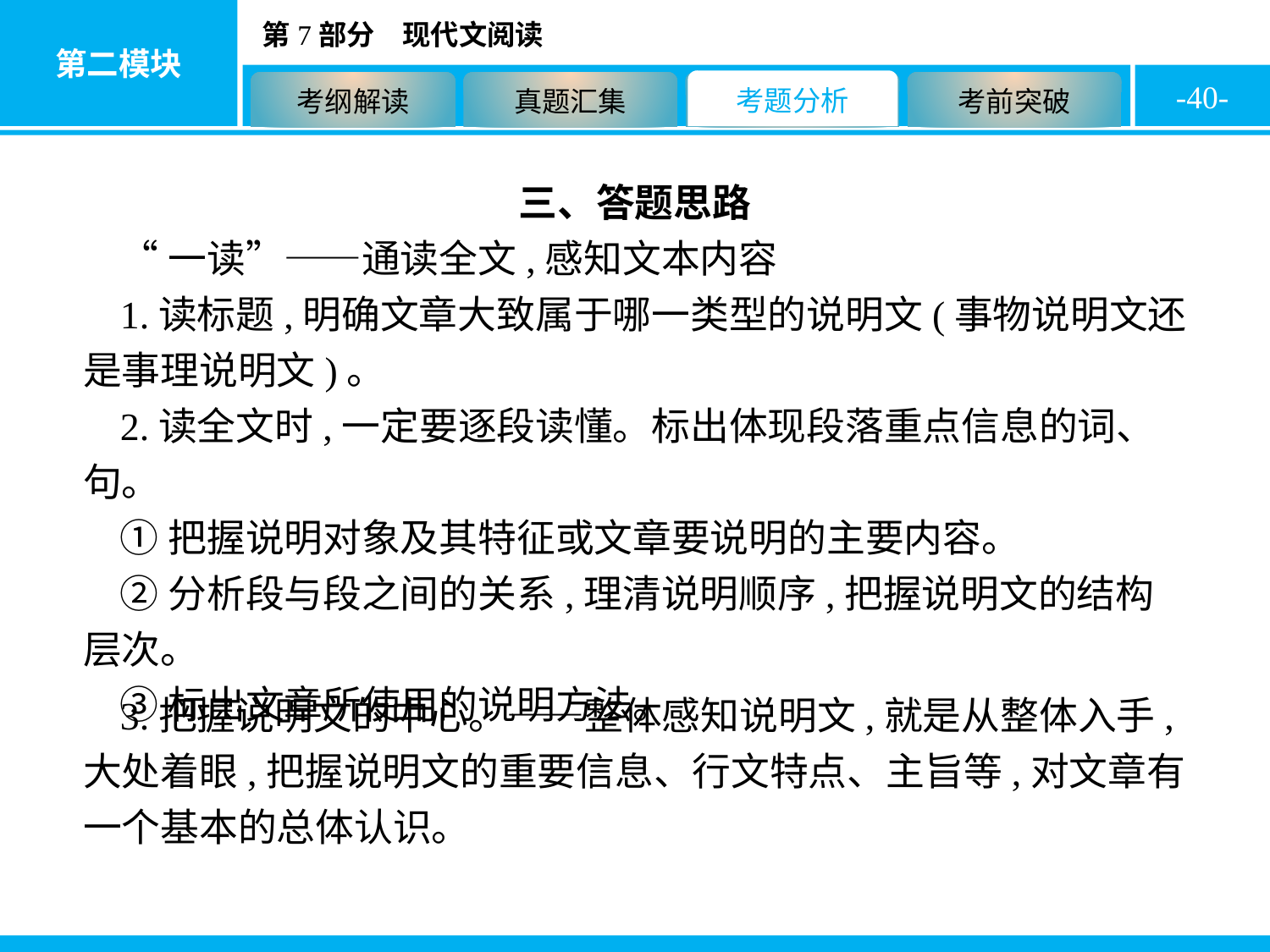

-40-
三、答题思路
“一读”——通读全文,感知文本内容
1.读标题,明确文章大致属于哪一类型的说明文(事物说明文还是事理说明文)。
2.读全文时,一定要逐段读懂。标出体现段落重点信息的词、句。
①把握说明对象及其特征或文章要说明的主要内容。
②分析段与段之间的关系,理清说明顺序,把握说明文的结构层次。
③标出文章所使用的说明方法。
3.把握说明文的中心。——整体感知说明文,就是从整体入手,大处着眼,把握说明文的重要信息、行文特点、主旨等,对文章有一个基本的总体认识。